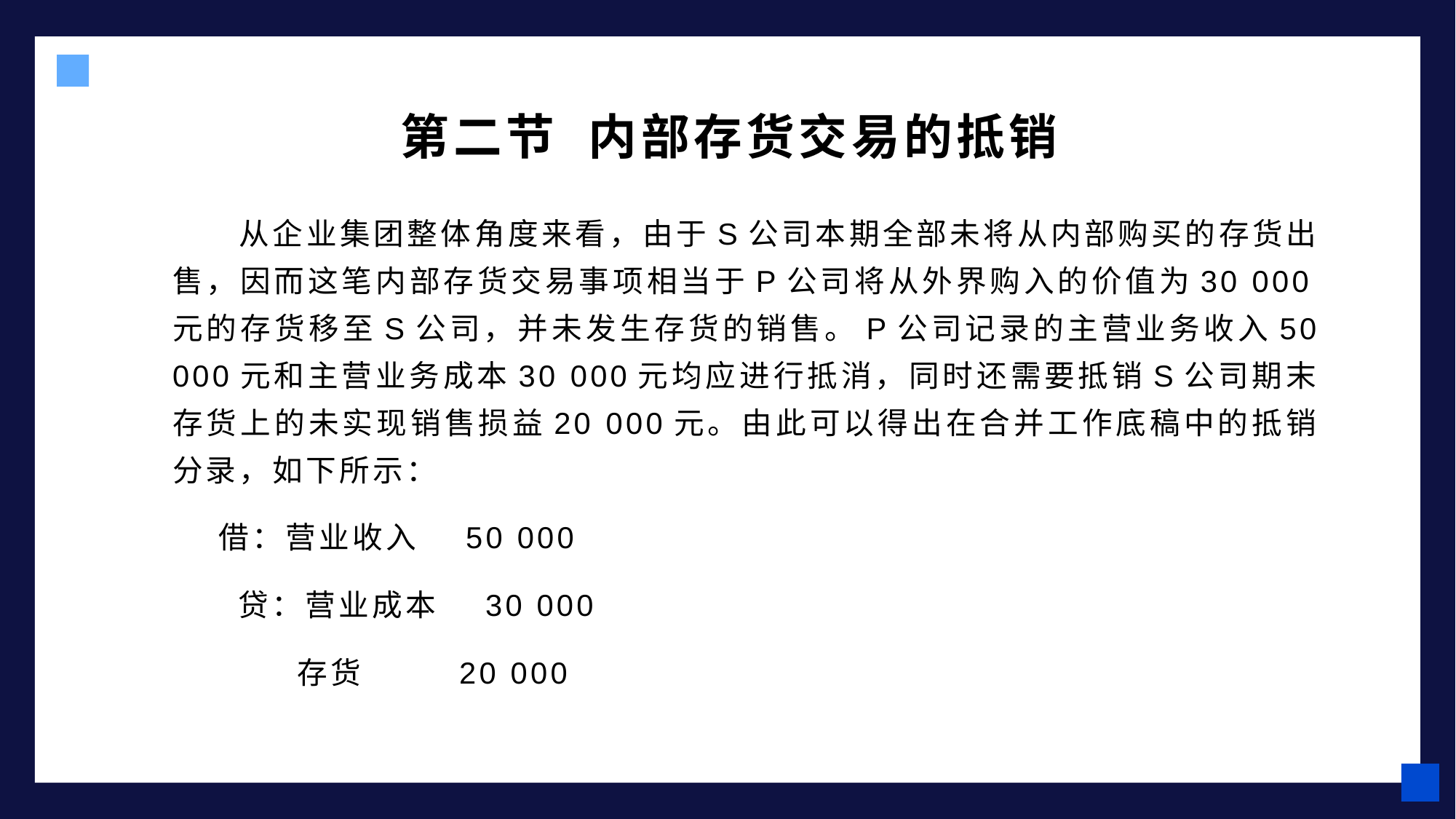

第二节  内部存货交易的抵销
从企业集团整体角度来看，由于S公司本期全部未将从内部购买的存货出售，因而这笔内部存货交易事项相当于P公司将从外界购入的价值为30 000元的存货移至S公司，并未发生存货的销售。P公司记录的主营业务收入50 000元和主营业务成本30 000元均应进行抵消，同时还需要抵销S公司期末存货上的未实现销售损益20 000元。由此可以得出在合并工作底稿中的抵销分录，如下所示：
    借：营业收入    50 000
      贷：营业成本    30 000
            存货         20 000